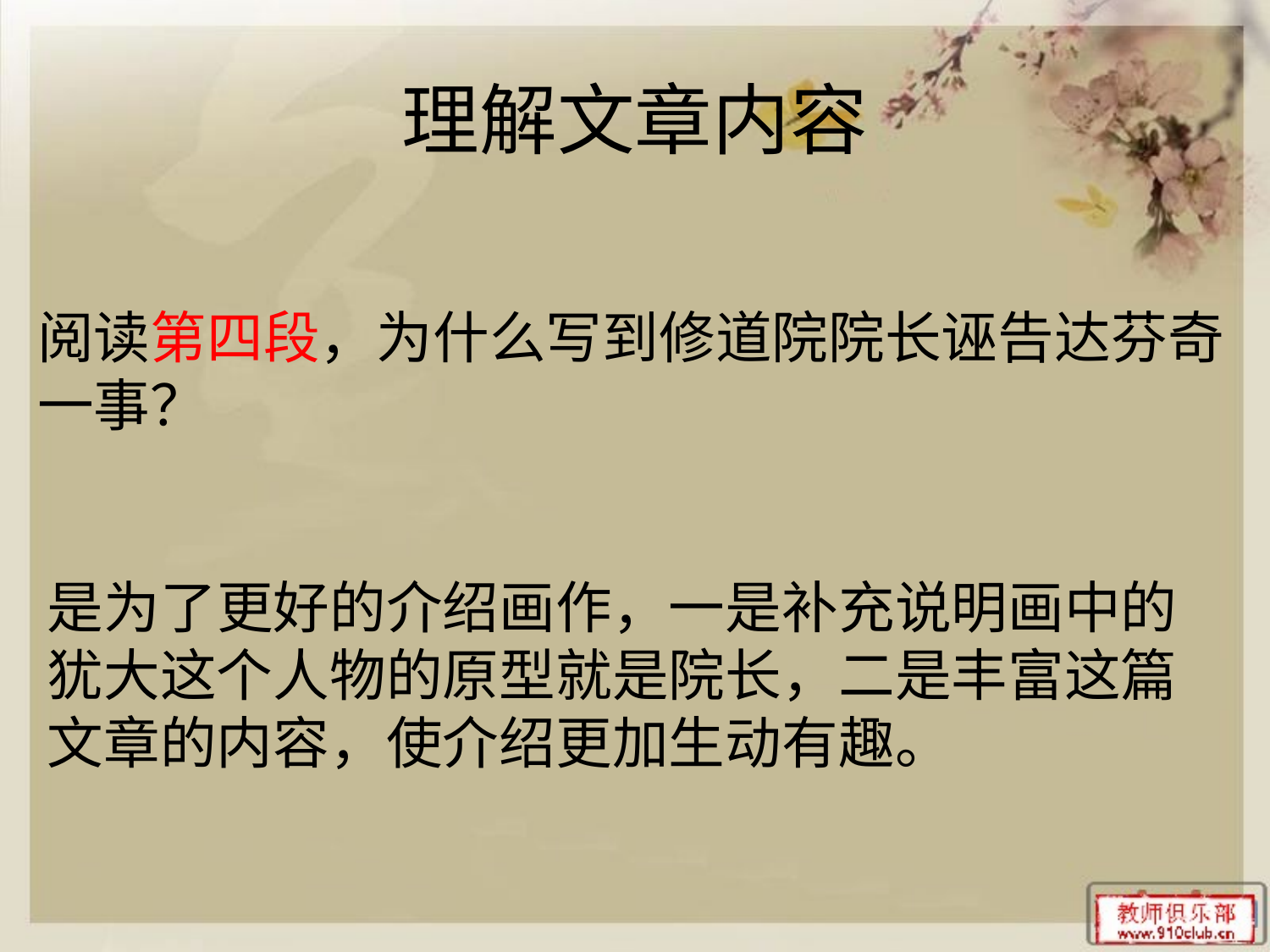

理解文章内容
阅读第四段，为什么写到修道院院长诬告达芬奇一事？
是为了更好的介绍画作，一是补充说明画中的犹大这个人物的原型就是院长，二是丰富这篇文章的内容，使介绍更加生动有趣。